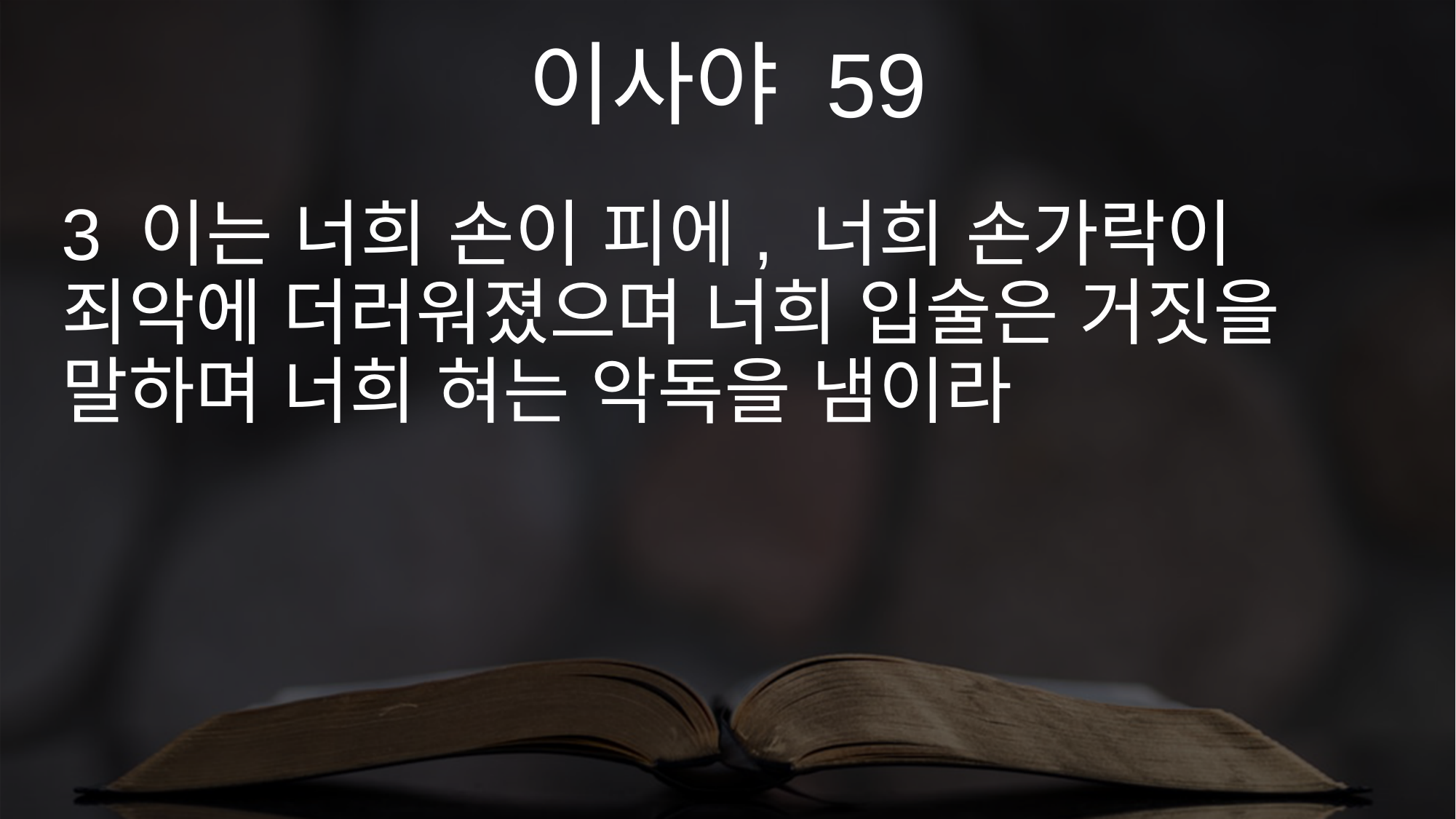

이사야 59
3 이는 너희 손이 피에, 너희 손가락이 죄악에 더러워졌으며 너희 입술은 거짓을 말하며 너희 혀는 악독을 냄이라